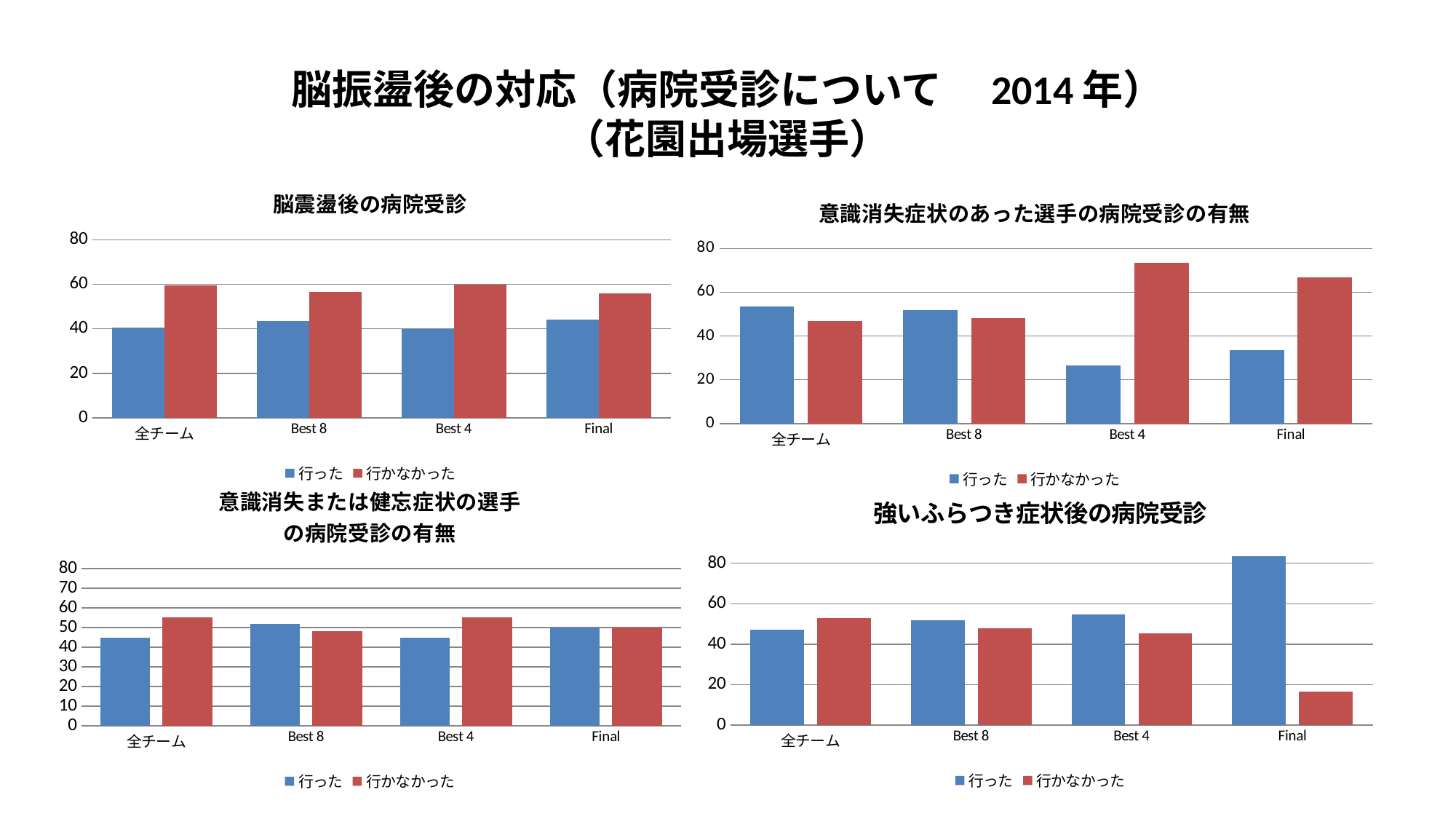

脳振盪後の対応（病院受診について　2014年）
（花園出場選手）

### Chart: 脳震盪後の病院受診

| Category | 行った | 行かなかった |
|---|---|---|
| 全チーム | 40.5038759689922 | 59.4961240310077 |
| Best 8 | 43.42105263157904 | 56.57894736842106 |
| Best 4 | 40.0 | 60.0 |
| Final | 44.0 | 56.00000000000001 |

### Chart: 意識消失症状のあった選手の病院受診の有無

| Category | 行った | 行かなかった |
|---|---|---|
| 全チーム | 53.333333333333336 | 46.66666666666652 |
| Best 8 | 51.72413793103451 | 48.275862068965516 |
| Best 4 | 26.666666666666668 | 73.33333333333326 |
| Final | 33.33333333333333 | 66.66666666666666 |

### Chart: 意識消失または健忘症状の選手
の病院受診の有無

| Category | 行った | 行かなかった |
|---|---|---|
| 全チーム | 44.915254237288124 | 55.084745762711854 |
| Best 8 | 51.78571428571429 | 48.214285714285715 |
| Best 4 | 44.82758620689648 | 55.17241379310345 |
| Final | 50.0 | 50.0 |

### Chart: 強いふらつき症状後の病院受診

| Category | 行った | 行かなかった |
|---|---|---|
| 全チーム | 47.058823529411754 | 52.941176470588225 |
| Best 8 | 52.0 | 48.0 |
| Best 4 | 54.54545454545454 | 45.45454545454535 |
| Final | 83.33333333333326 | 16.666666666666664 |